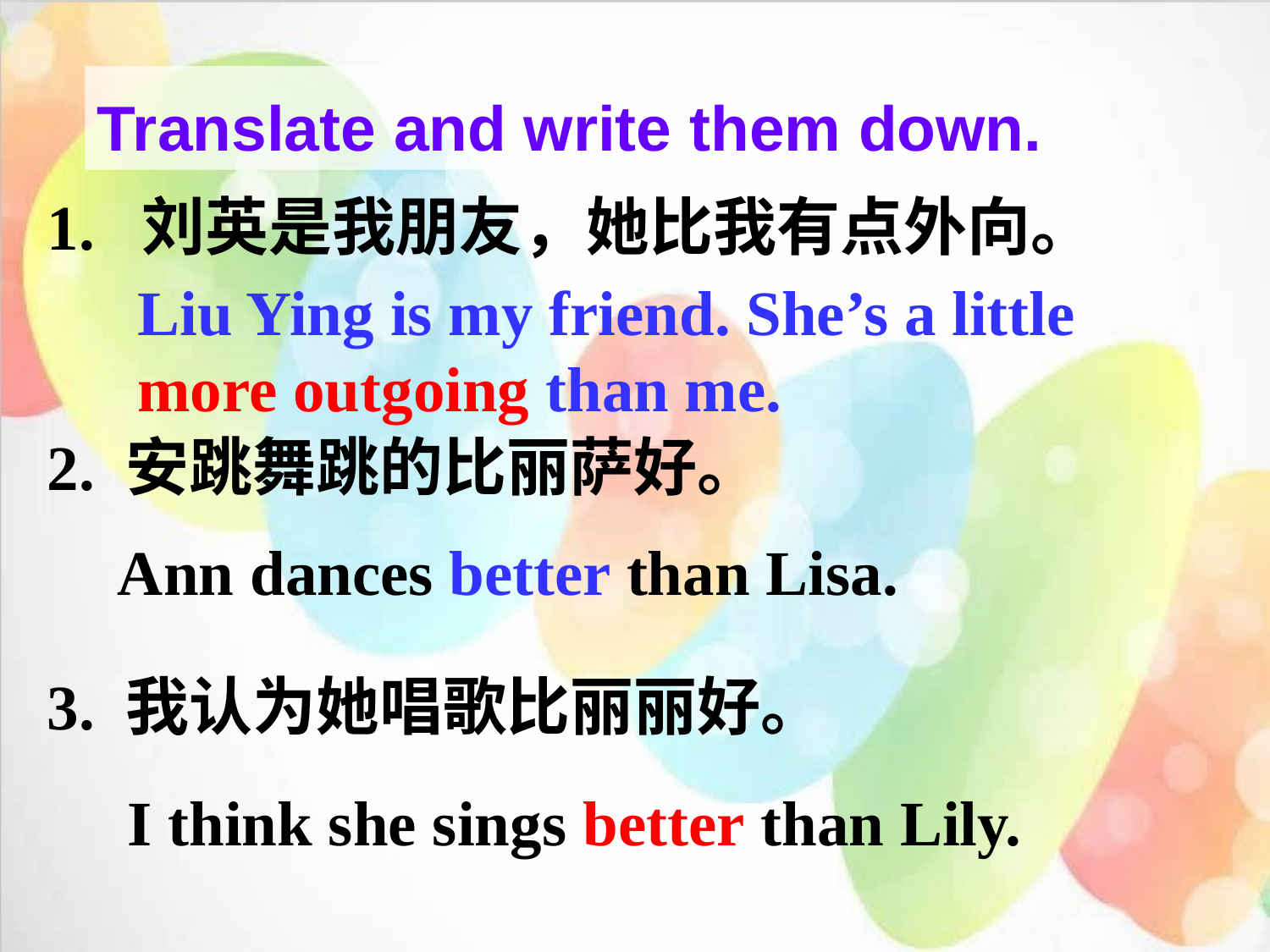

Translate and write them down.
1.  刘英是我朋友，她比我有点外向。

2. 安跳舞跳的比丽萨好。

3. 我认为她唱歌比丽丽好。

Liu Ying is my friend. She’s a little more outgoing than me.
Ann dances better than Lisa.
I think she sings better than Lily.